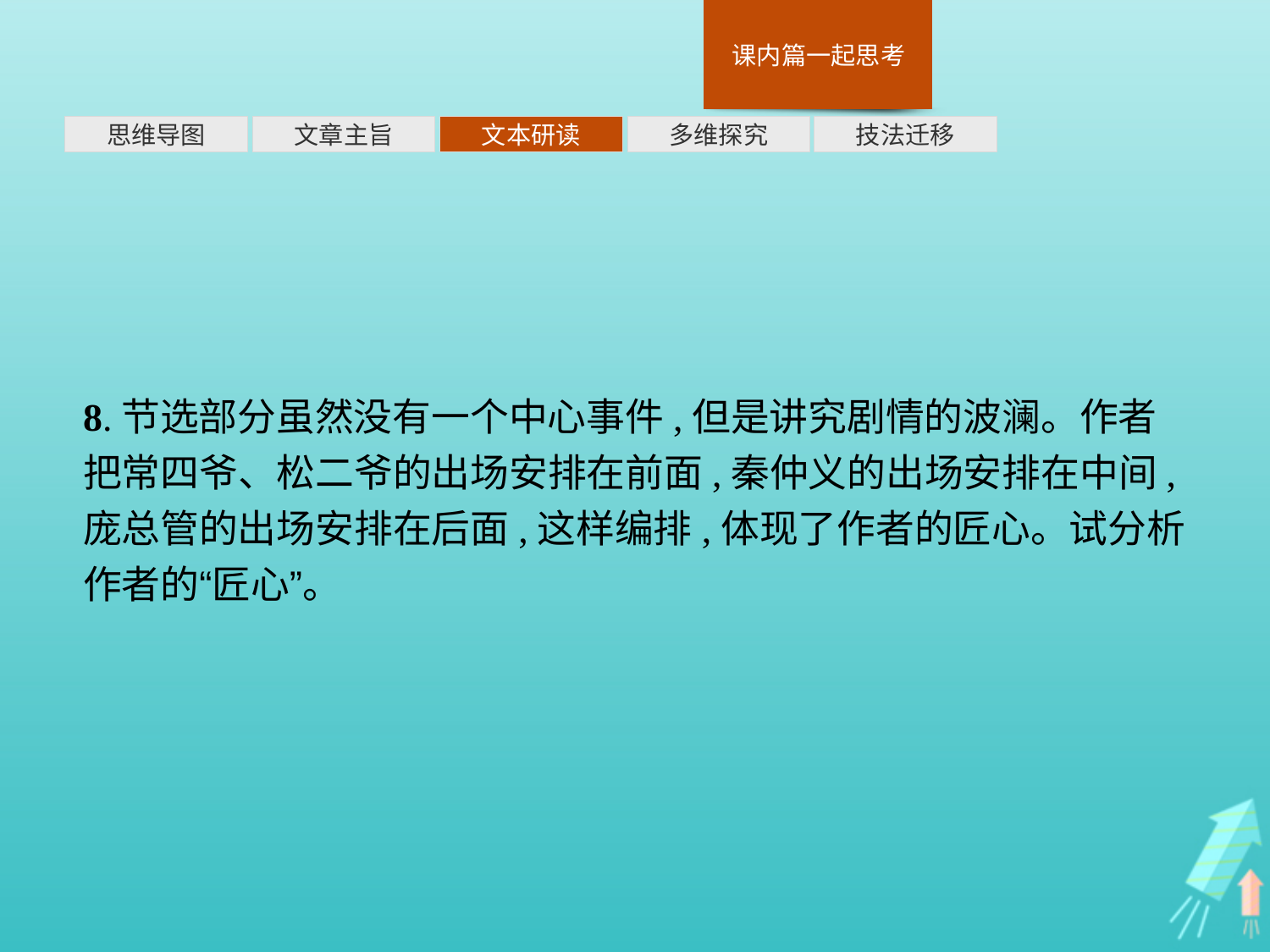

多维探究
思维导图
文章主旨
文本研读
技法迁移
8.节选部分虽然没有一个中心事件,但是讲究剧情的波澜。作者把常四爷、松二爷的出场安排在前面,秦仲义的出场安排在中间,庞总管的出场安排在后面,这样编排,体现了作者的匠心。试分析作者的“匠心”。